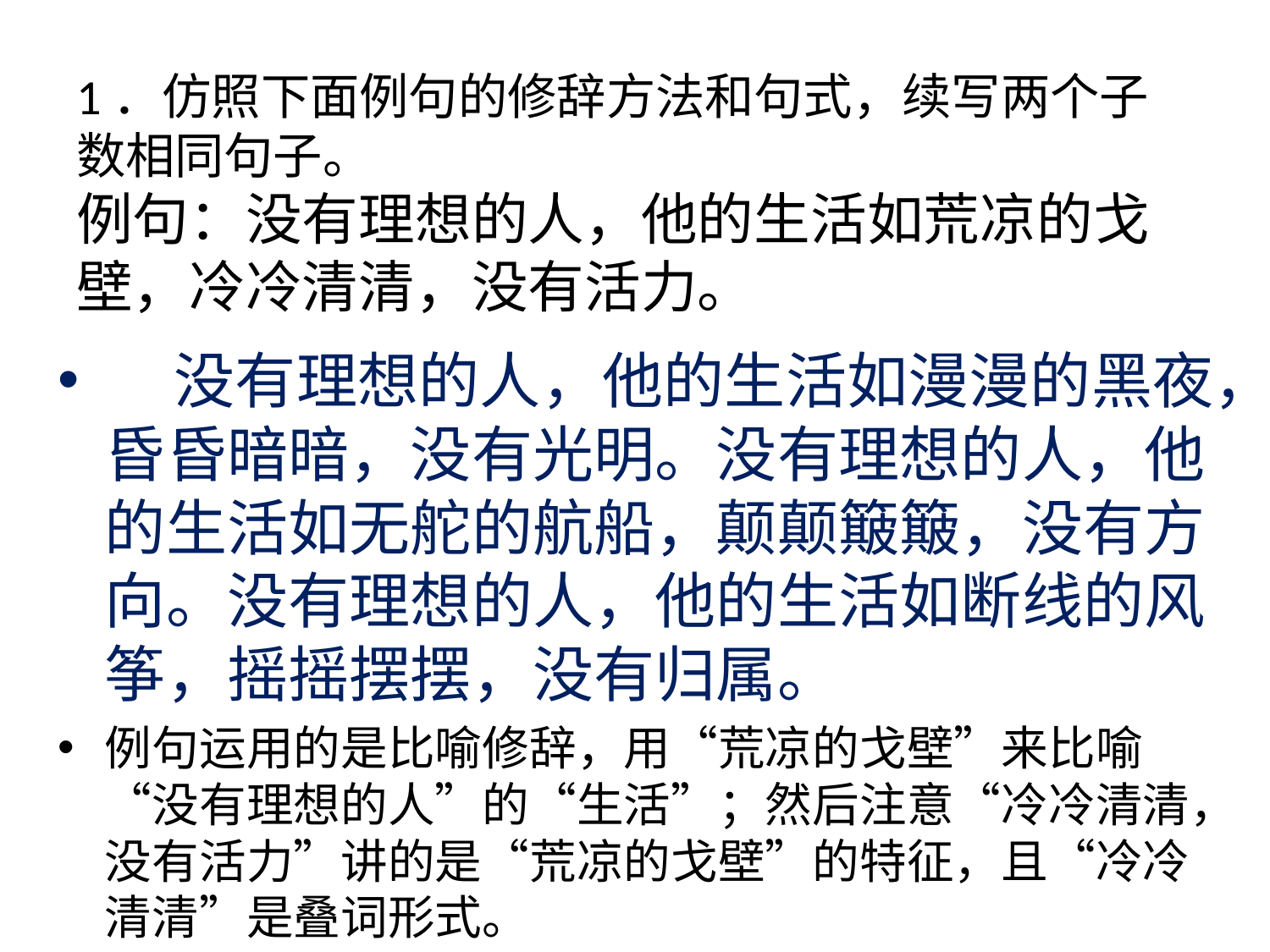

# 1．仿照下面例句的修辞方法和句式，续写两个子数相同句子。 例句：没有理想的人，他的生活如荒凉的戈壁，冷冷清清，没有活力。
    没有理想的人，他的生活如漫漫的黑夜，昏昏暗暗，没有光明。没有理想的人，他的生活如无舵的航船，颠颠簸簸，没有方向。没有理想的人，他的生活如断线的风筝，摇摇摆摆，没有归属。
例句运用的是比喻修辞，用“荒凉的戈壁”来比喻“没有理想的人”的“生活”；然后注意“冷冷清清，没有活力”讲的是“荒凉的戈壁”的特征，且“冷冷清清”是叠词形式。